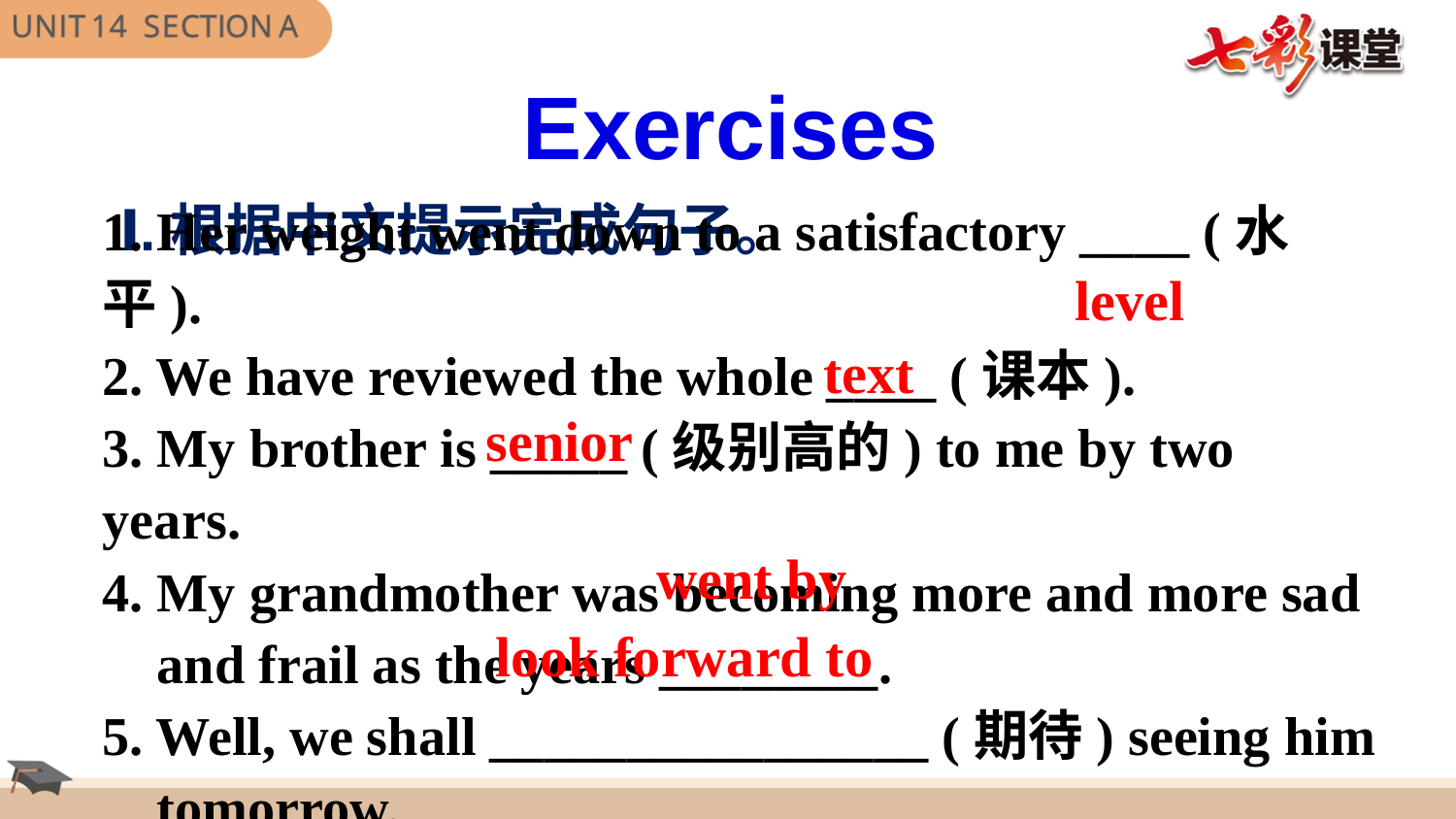

Exercises
Ⅰ.根据中文提示完成句子。
 Her weight went down to a satisfactory ____ (水平).
2. We have reviewed the whole ____ (课本).
3. My brother is _____ (级别高的) to me by two years.
4. My grandmother was becoming more and more sad
    and frail as the years ________.
5. Well, we shall ________________ (期待) seeing him
    tomorrow.
level
text
senior
went by
look forward to